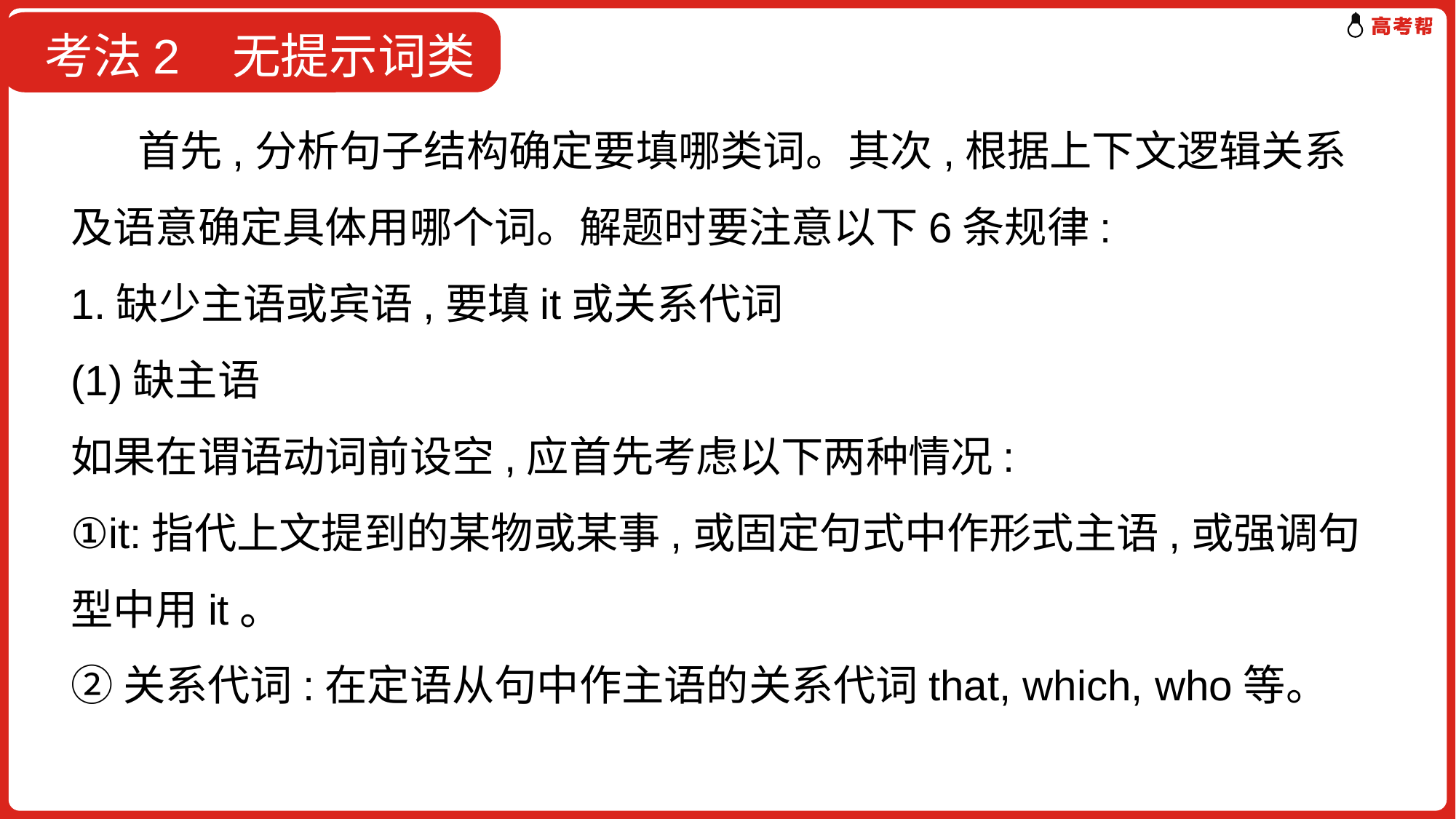

考法2   无提示词类
      首先,分析句子结构确定要填哪类词。其次,根据上下文逻辑关系及语意确定具体用哪个词。解题时要注意以下6条规律:
1.缺少主语或宾语,要填it或关系代词
(1)缺主语
如果在谓语动词前设空,应首先考虑以下两种情况:
①it:指代上文提到的某物或某事,或固定句式中作形式主语,或强调句型中用it。
②关系代词:在定语从句中作主语的关系代词that, which, who等。